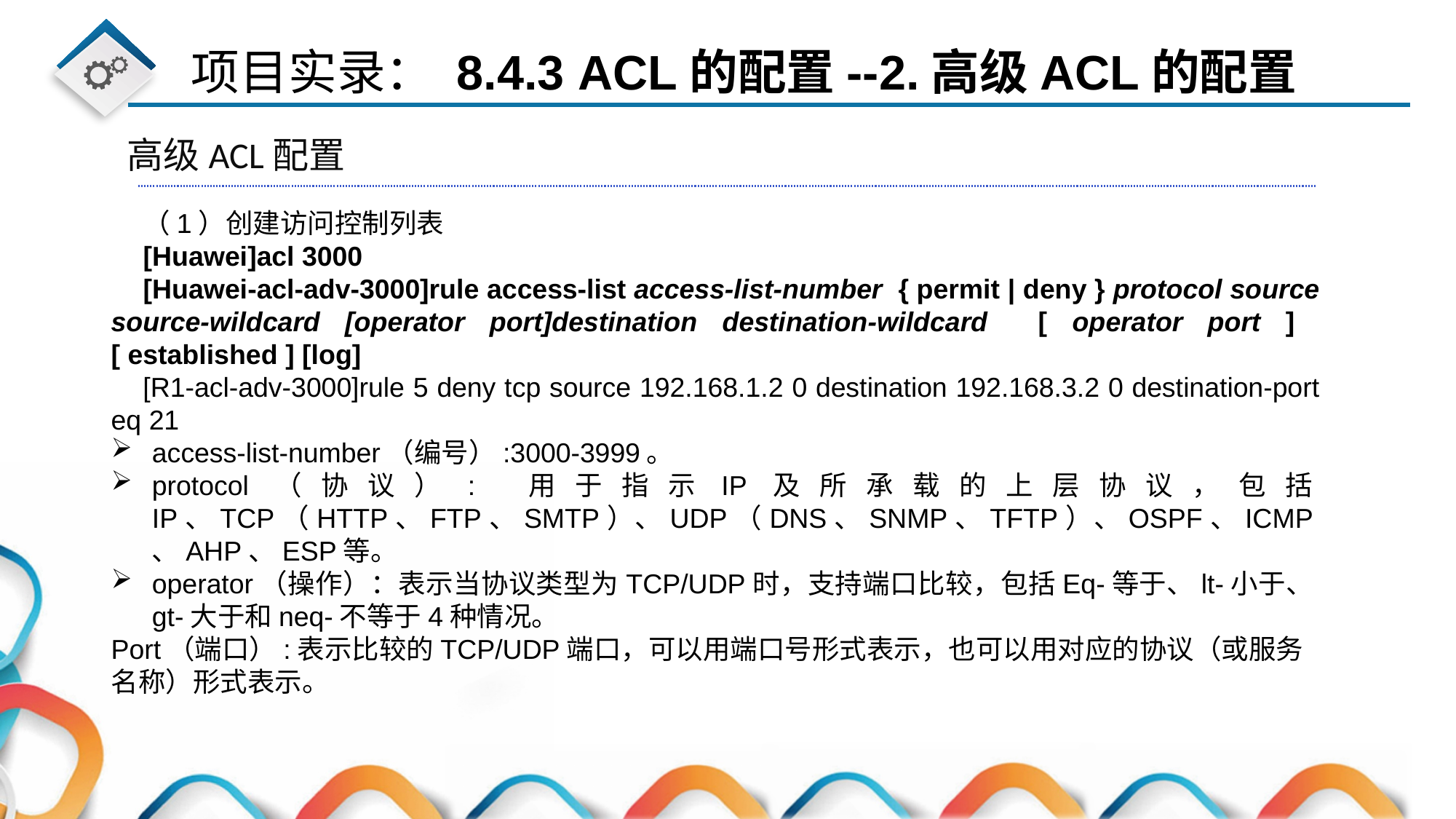

高级ACL配置

（1）创建访问控制列表
[Huawei]acl 3000
[Huawei-acl-adv-3000]rule access-list access-list-number  { permit | deny } protocol source source-wildcard [operator port]destination destination-wildcard  [ operator port ]  [ established ] [log]
[R1-acl-adv-3000]rule 5 deny tcp source 192.168.1.2 0 destination 192.168.3.2 0 destination-port eq 21
access-list-number（编号）:3000-3999。
protocol（协议）: 用于指示IP及所承载的上层协议，包括IP、TCP（HTTP、FTP、SMTP）、UDP（DNS、SNMP、TFTP）、OSPF、ICMP、AHP、ESP等。
operator（操作）：表示当协议类型为TCP/UDP时，支持端口比较，包括Eq-等于、lt-小于、gt-大于和neq-不等于4种情况。
Port（端口）:表示比较的TCP/UDP端口，可以用端口号形式表示，也可以用对应的协议（或服务名称）形式表示。